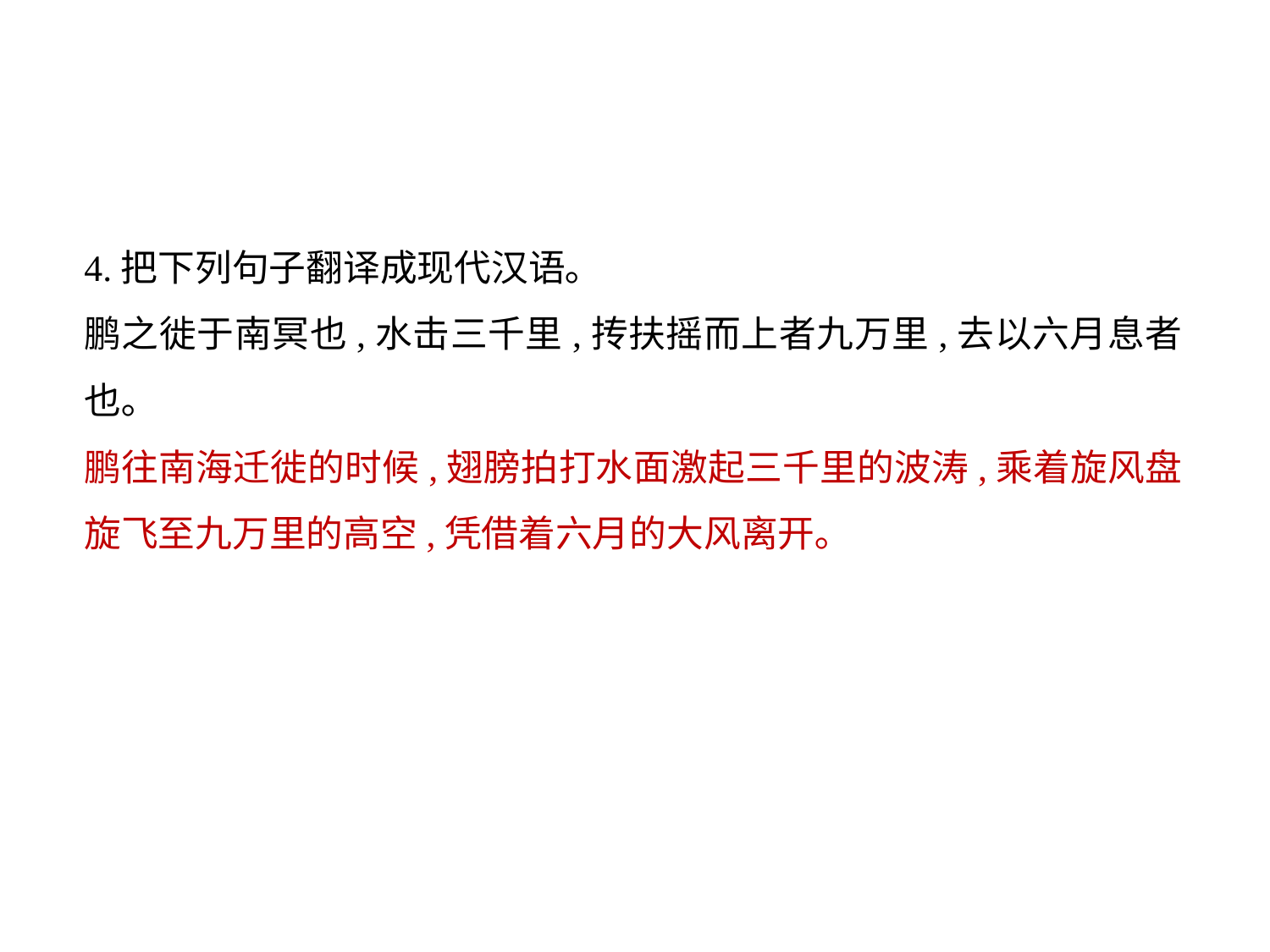

4.把下列句子翻译成现代汉语｡
鹏之徙于南冥也,水击三千里,抟扶摇而上者九万里,去以六月息者也｡
鹏往南海迁徙的时候,翅膀拍打水面激起三千里的波涛,乘着旋风盘旋飞至九万里的高空,凭借着六月的大风离开｡